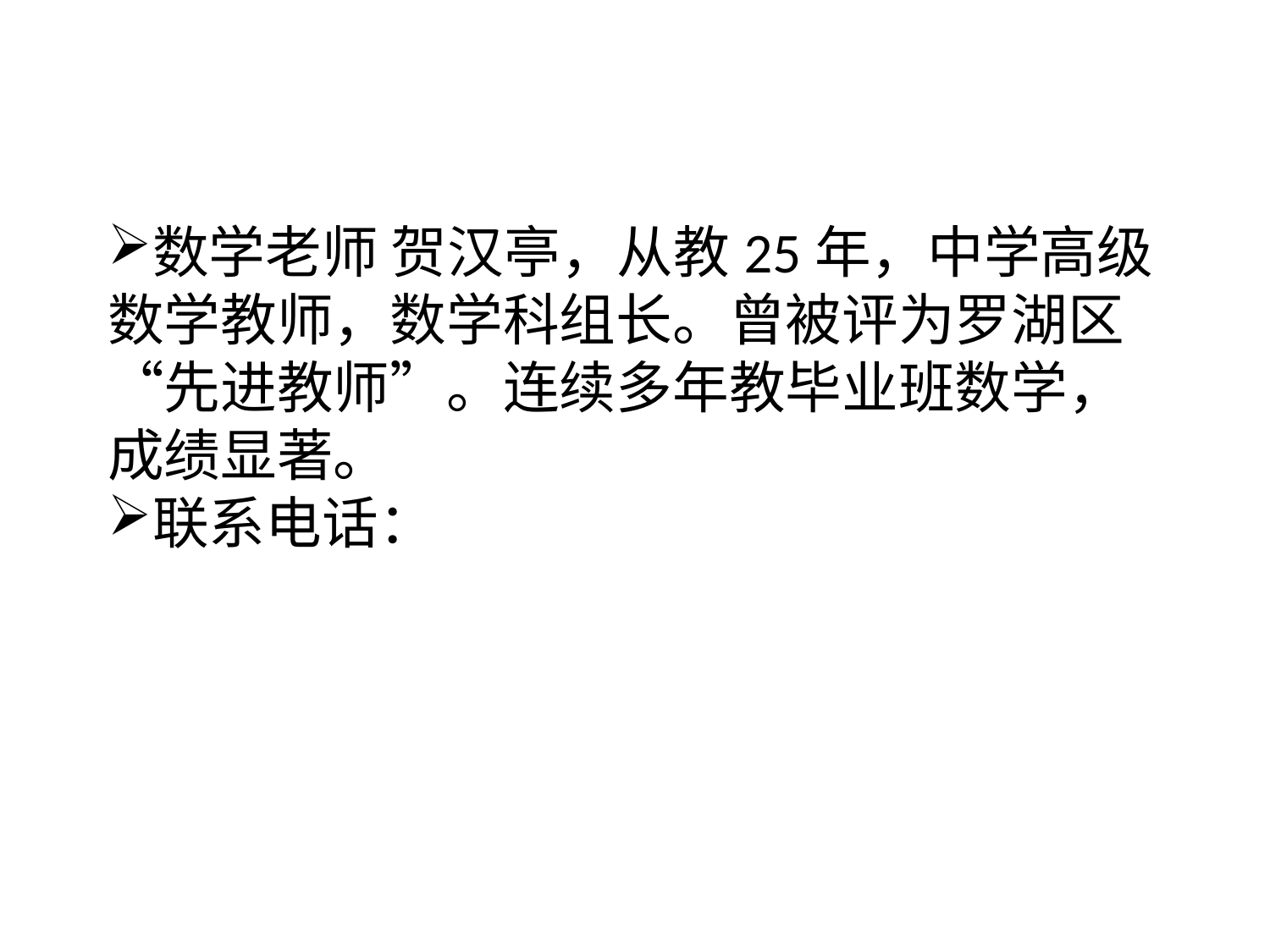

数学老师 贺汉亭，从教25年，中学高级数学教师，数学科组长。曾被评为罗湖区“先进教师”。连续多年教毕业班数学，成绩显著。
联系电话：